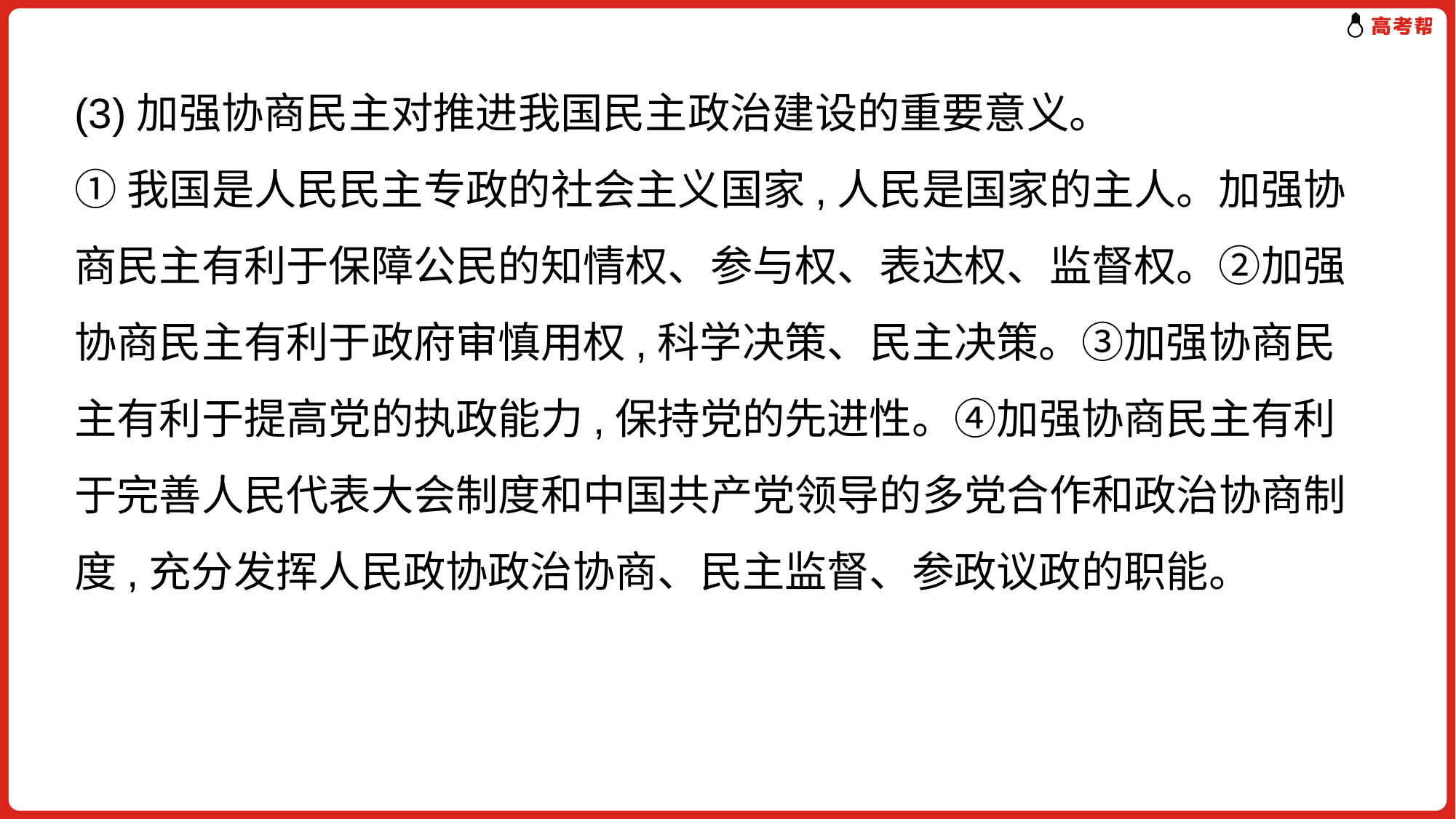

(3)加强协商民主对推进我国民主政治建设的重要意义。
①我国是人民民主专政的社会主义国家,人民是国家的主人。加强协商民主有利于保障公民的知情权、参与权、表达权、监督权。②加强协商民主有利于政府审慎用权,科学决策、民主决策。③加强协商民主有利于提高党的执政能力,保持党的先进性。④加强协商民主有利于完善人民代表大会制度和中国共产党领导的多党合作和政治协商制度,充分发挥人民政协政治协商、民主监督、参政议政的职能。